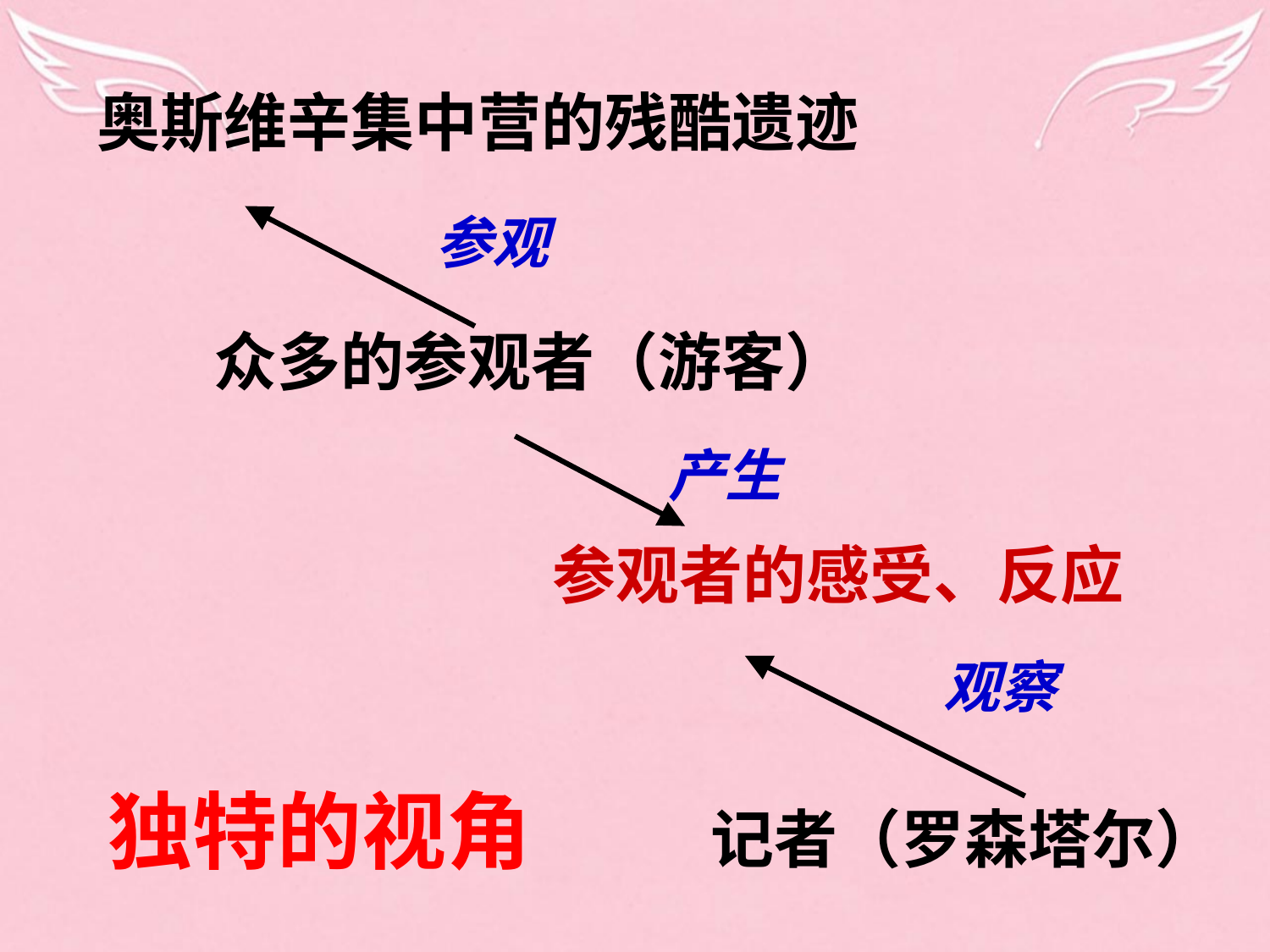

奥斯维辛集中营的残酷遗迹
参观

众多的参观者（游客）
产生

参观者的感受、反应
观察

独特的视角
记者（罗森塔尔）